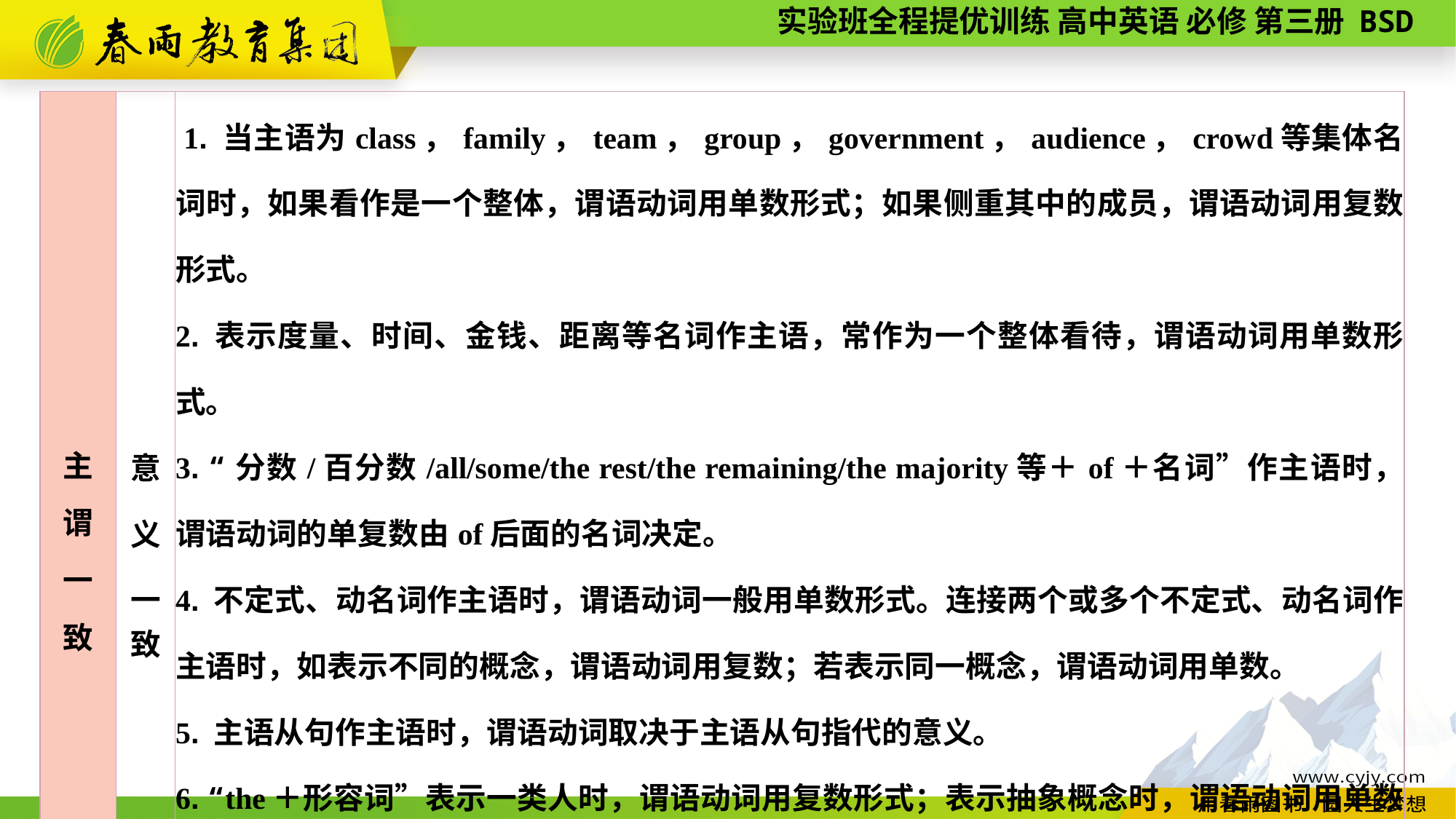

| 主 谓 一 致 | 意 义 一 致 | 1. 当主语为class，family，team，group，government，audience，crowd等集体名词时，如果看作是一个整体，谓语动词用单数形式；如果侧重其中的成员，谓语动词用复数形式。 2. 表示度量、时间、金钱、距离等名词作主语，常作为一个整体看待，谓语动词用单数形式。 3. “分数/百分数/all/some/the rest/the remaining/the majority等＋of＋名词”作主语时，谓语动词的单复数由of后面的名词决定。 4. 不定式、动名词作主语时，谓语动词一般用单数形式。连接两个或多个不定式、动名词作主语时，如表示不同的概念，谓语动词用复数；若表示同一概念，谓语动词用单数。 5. 主语从句作主语时，谓语动词取决于主语从句指代的意义。 6. “the＋形容词”表示一类人时，谓语动词用复数形式；表示抽象概念时，谓语动词用单数形式。 7. “one and a half＋复数名词”作主语时，谓语动词用单数形式。 8. “a/an＋单数名词＋or two”作主语时，谓语动词用单数形式。 |
| --- | --- | --- |